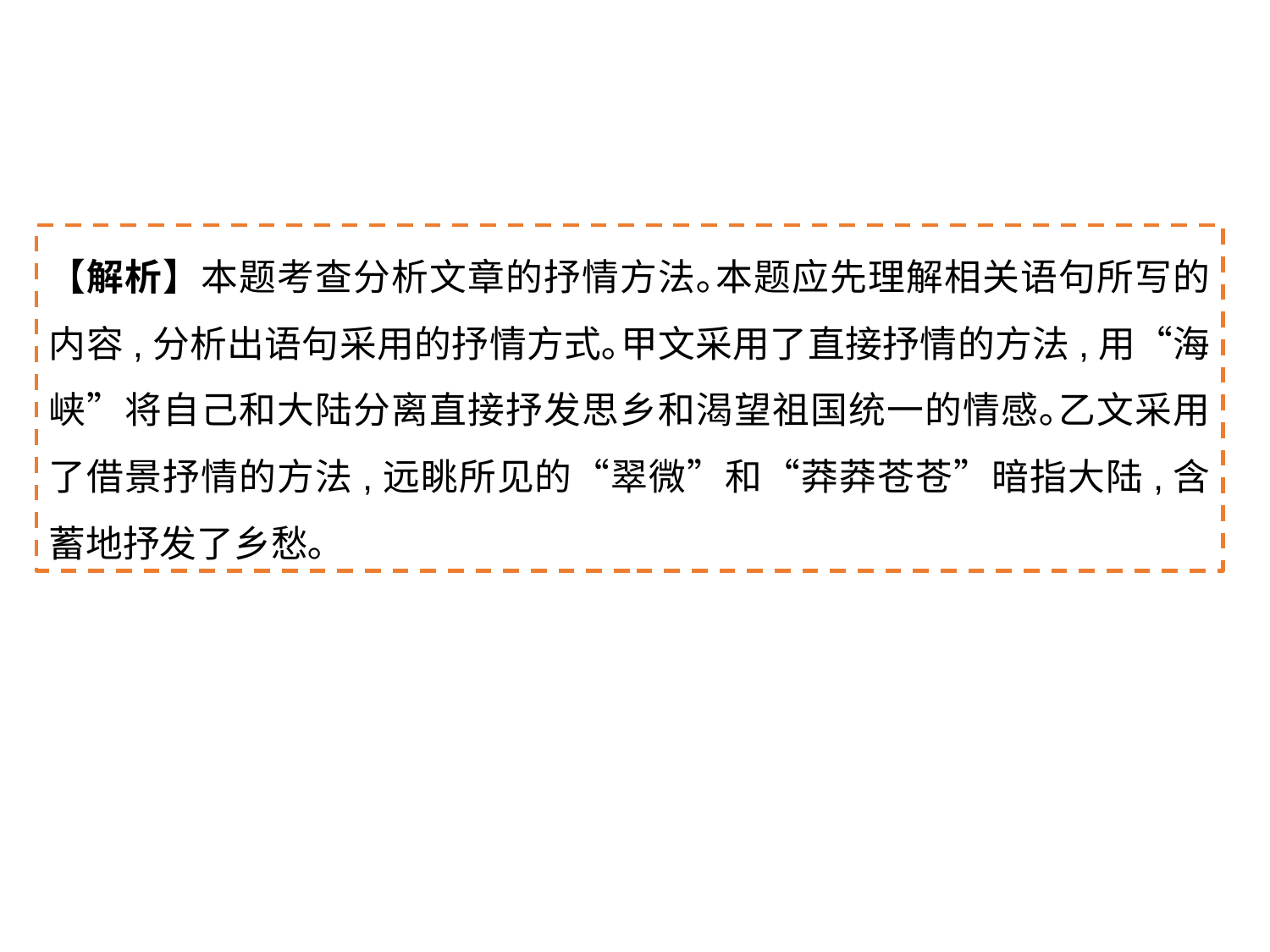

【解析】本题考查分析文章的抒情方法｡本题应先理解相关语句所写的内容,分析出语句采用的抒情方式｡甲文采用了直接抒情的方法,用“海峡”将自己和大陆分离直接抒发思乡和渴望祖国统一的情感｡乙文采用了借景抒情的方法,远眺所见的“翠微”和“莽莽苍苍”暗指大陆,含蓄地抒发了乡愁｡